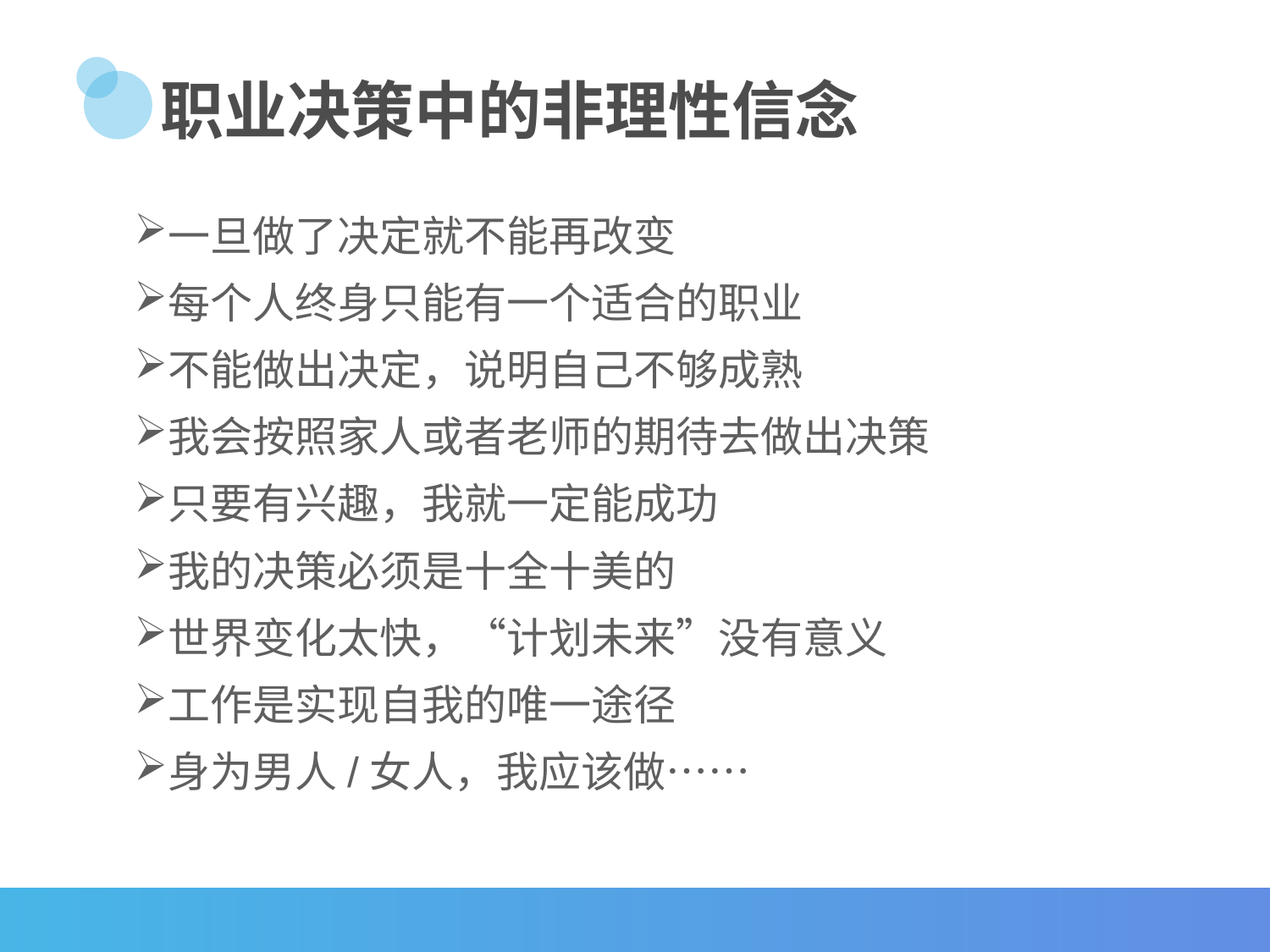

职业决策中的非理性信念
一旦做了决定就不能再改变
每个人终身只能有一个适合的职业
不能做出决定，说明自己不够成熟
我会按照家人或者老师的期待去做出决策
只要有兴趣，我就一定能成功
我的决策必须是十全十美的
世界变化太快，“计划未来”没有意义
工作是实现自我的唯一途径
身为男人/女人，我应该做……